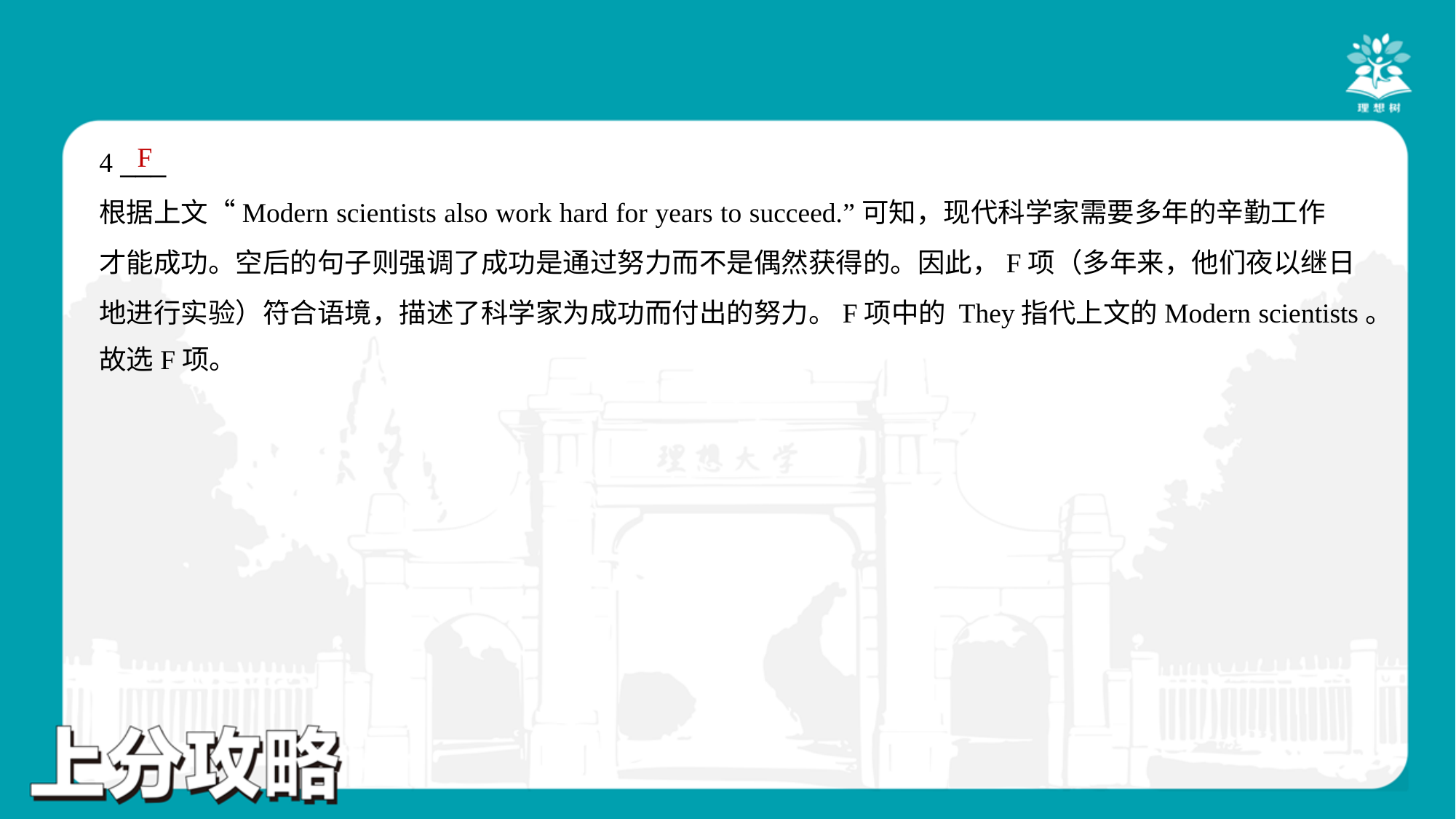

F
4 ___
根据上文“Modern scientists also work hard for years to succeed.”可知，现代科学家需要多年的辛勤工作
才能成功。空后的句子则强调了成功是通过努力而不是偶然获得的。因此，F项（多年来，他们夜以继日
地进行实验）符合语境，描述了科学家为成功而付出的努力。F项中的 They指代上文的Modern scientists。
故选F项。